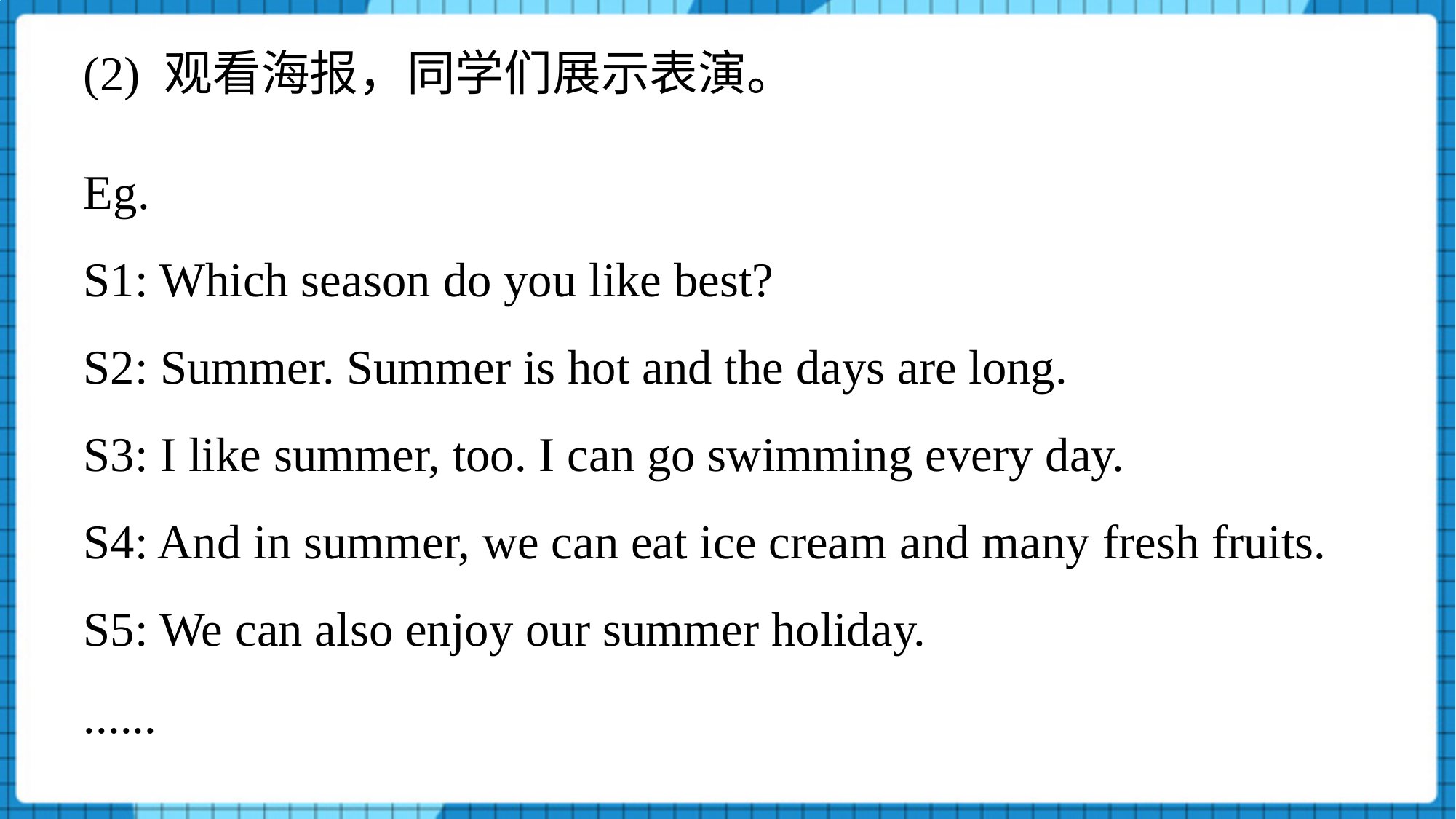

(2) 观看海报，同学们展示表演。
Eg.
S1: Which season do you like best?
S2: Summer. Summer is hot and the days are long.
S3: I like summer, too. I can go swimming every day.
S4: And in summer, we can eat ice cream and many fresh fruits.
S5: We can also enjoy our summer holiday.
......